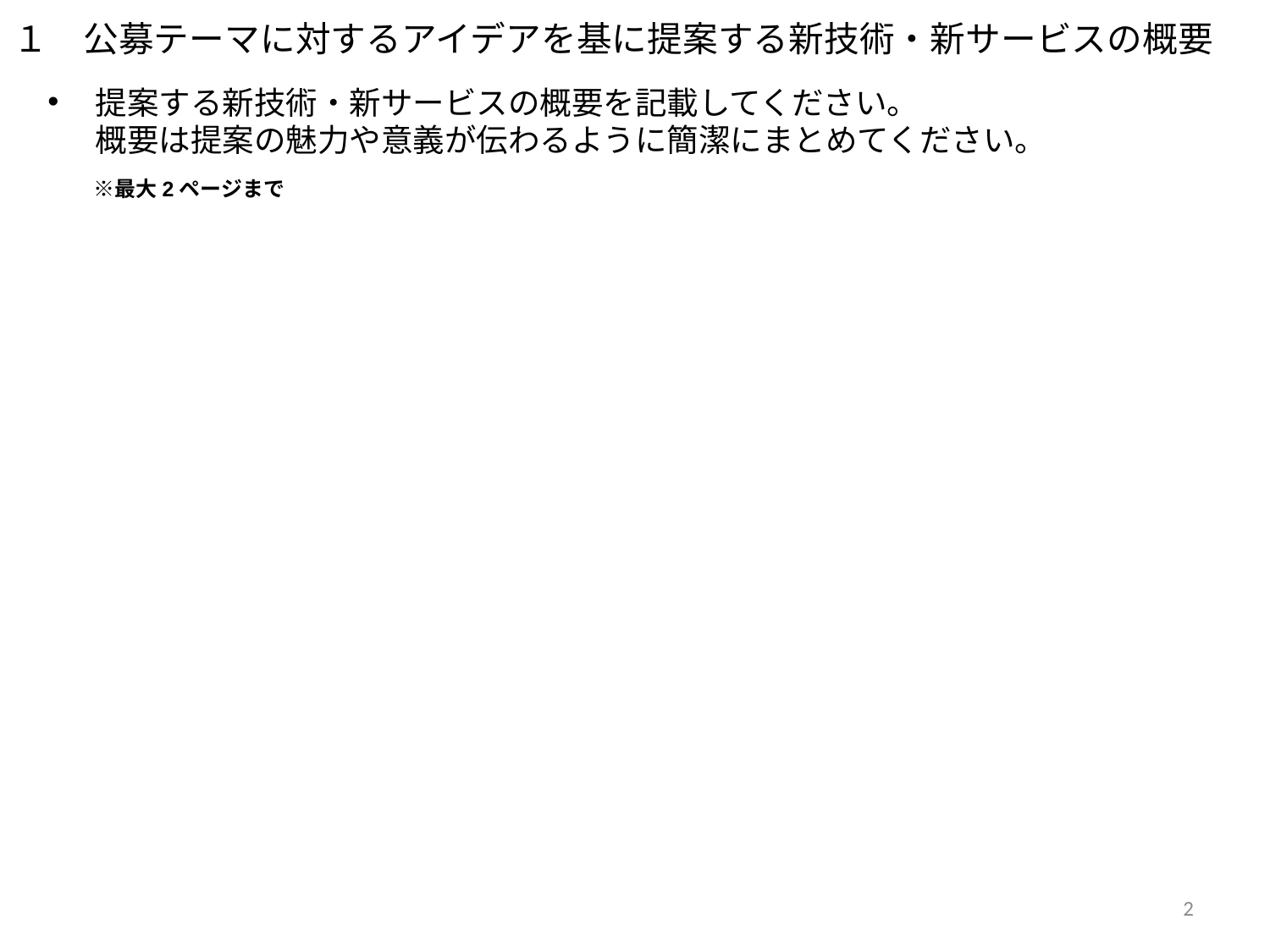

# １　公募テーマに対するアイデアを基に提案する新技術・新サービスの概要
提案する新技術・新サービスの概要を記載してください。
概要は提案の魅力や意義が伝わるように簡潔にまとめてください。
　  ※最大2ページまで
2